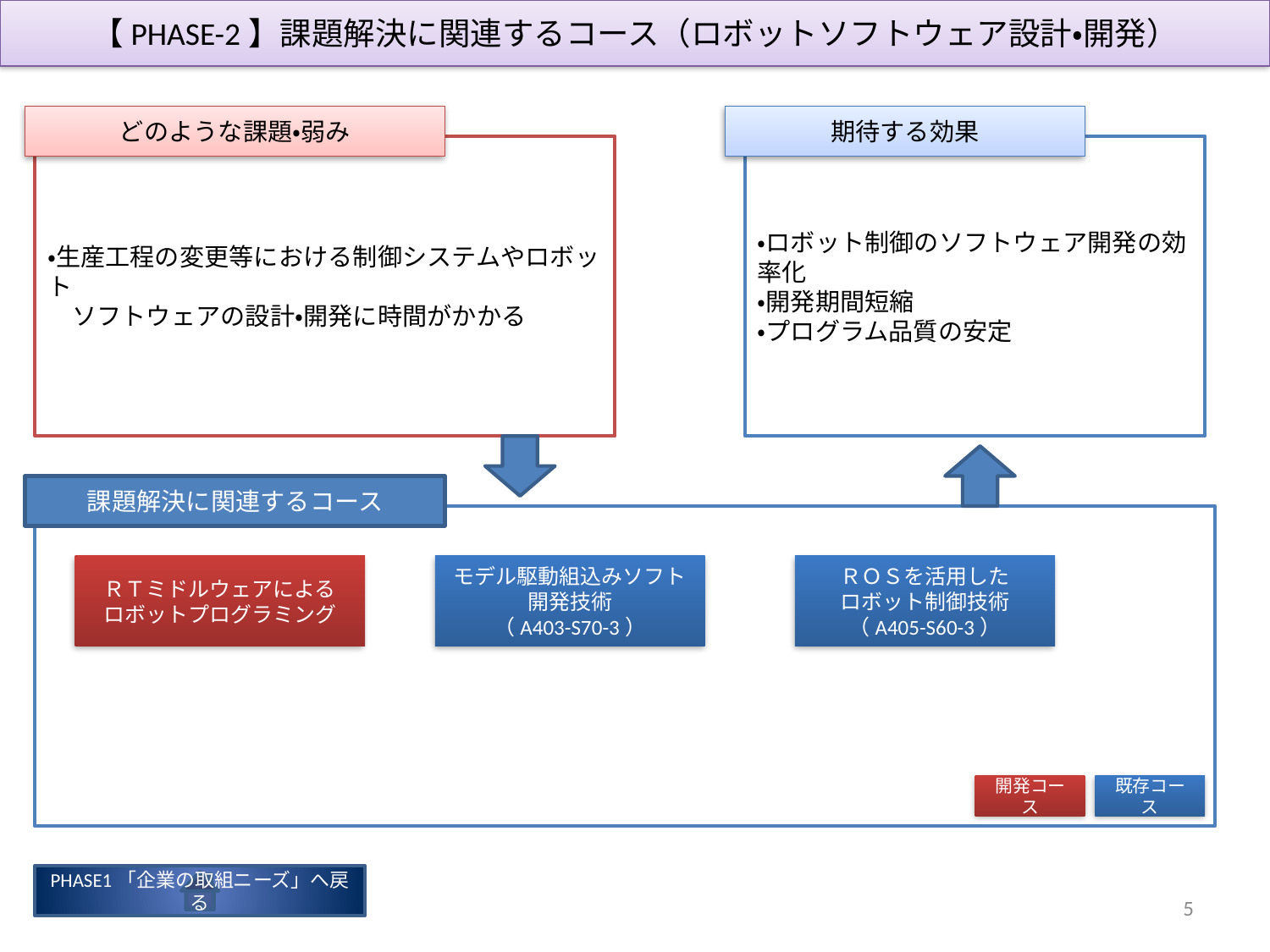

【PHASE-2】課題解決に関連するコース（ロボットソフトウェア設計・開発）
どのような課題・弱み
期待する効果
・生産工程の変更等における制御システムやロボット
　ソフトウェアの設計・開発に時間がかかる
・ロボット制御のソフトウェア開発の効率化
・開発期間短縮
・プログラム品質の安定

課題解決に関連するコース

ＲＴミドルウェアによる
ロボットプログラミング
モデル駆動組込みソフト
開発技術
（A403-S70-3）
ＲＯＳを活用した
ロボット制御技術
（A405-S60-3）
開発コース
既存コース
PHASE1「企業の取組ニーズ」へ戻る
5